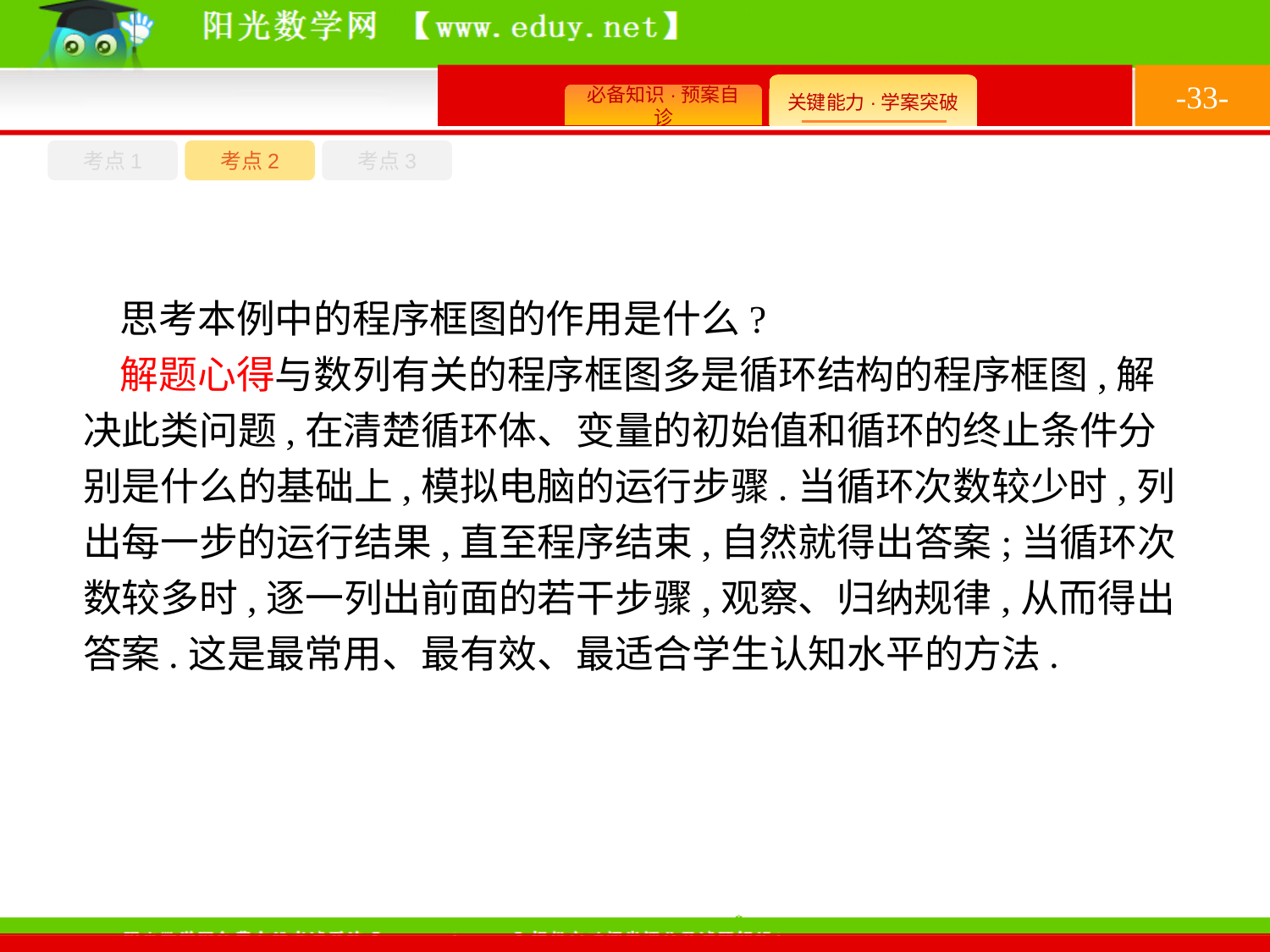

-33-
考点1
考点3
考点2
思考本例中的程序框图的作用是什么?
解题心得与数列有关的程序框图多是循环结构的程序框图,解决此类问题,在清楚循环体、变量的初始值和循环的终止条件分别是什么的基础上,模拟电脑的运行步骤.当循环次数较少时,列出每一步的运行结果,直至程序结束,自然就得出答案;当循环次数较多时,逐一列出前面的若干步骤,观察、归纳规律,从而得出答案.这是最常用、最有效、最适合学生认知水平的方法.